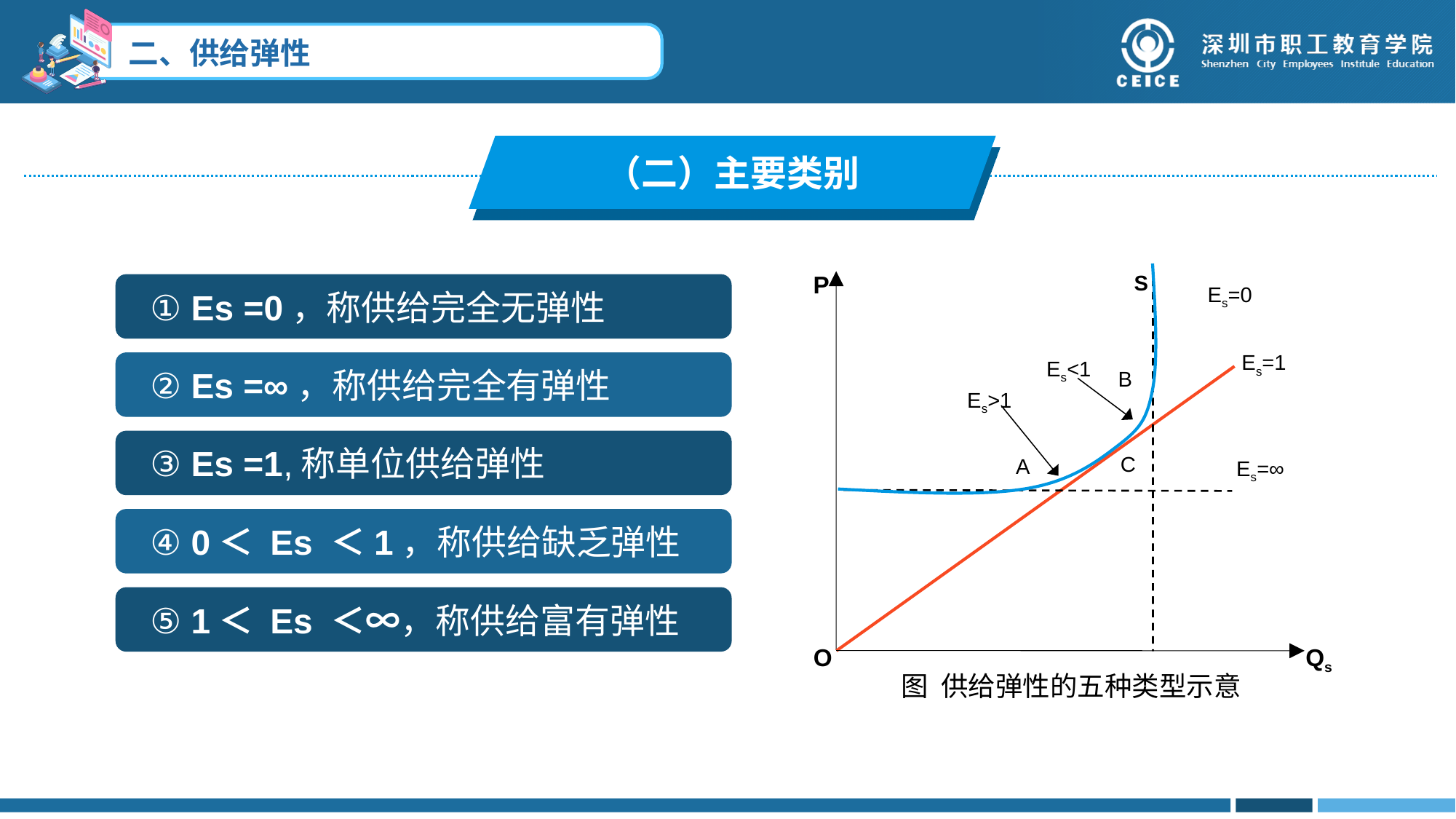

（二）主要类别

P
S

Es=0
Es=1
Es<1
B

Es>1

C
A
Es=∞

Qs
O

图  供给弹性的五种类型示意
① Es =0，称供给完全无弹性
② Es =∞，称供给完全有弹性
③ Es =1,称单位供给弹性
④ 0＜ Es ＜1，称供给缺乏弹性
⑤ 1＜ Es ＜∞，称供给富有弹性